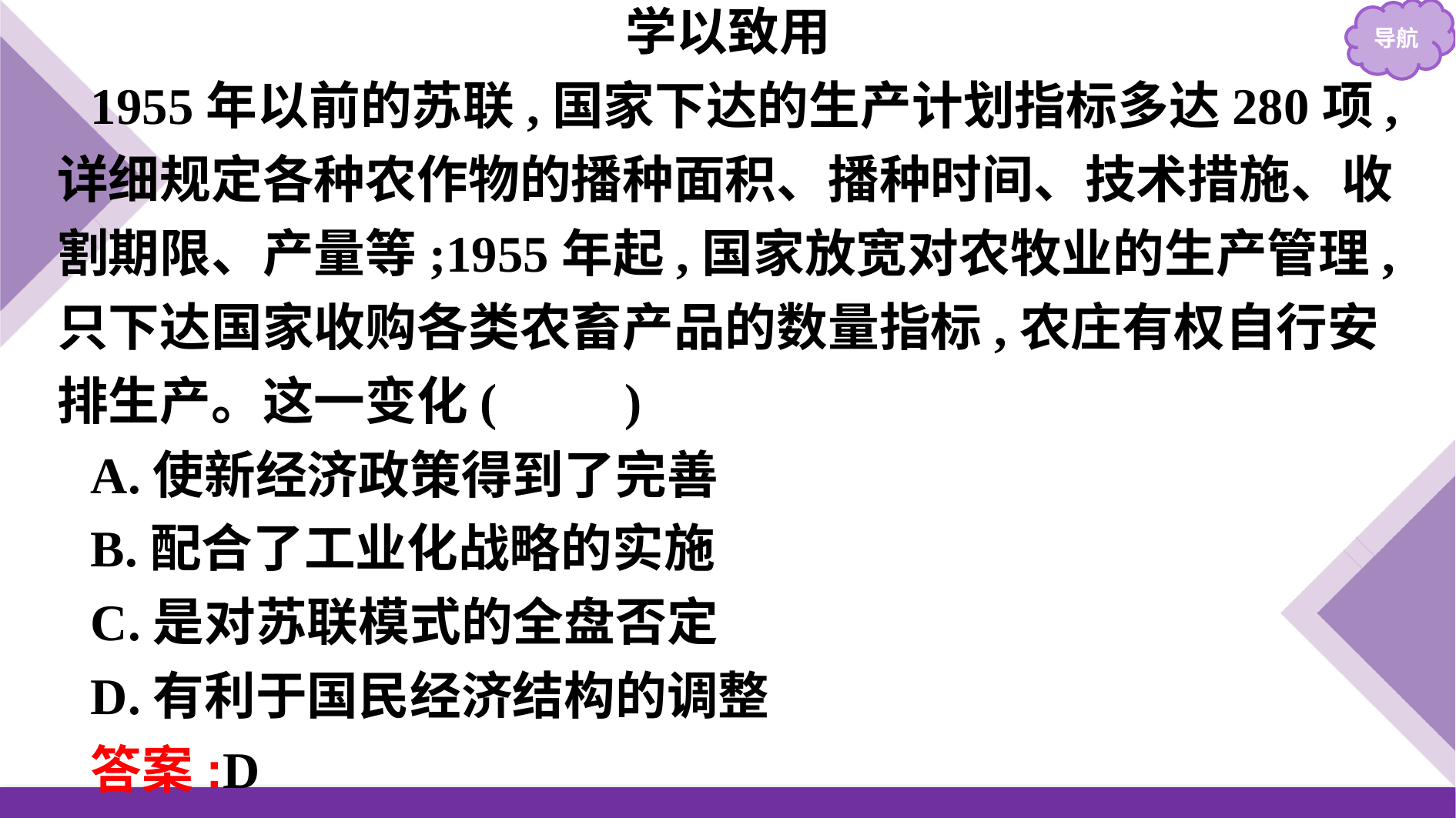

学以致用
1955年以前的苏联,国家下达的生产计划指标多达280项,详细规定各种农作物的播种面积、播种时间、技术措施、收割期限、产量等;1955年起,国家放宽对农牧业的生产管理,只下达国家收购各类农畜产品的数量指标,农庄有权自行安排生产。这一变化(　　)
A.使新经济政策得到了完善
B.配合了工业化战略的实施
C.是对苏联模式的全盘否定
D.有利于国民经济结构的调整
答案:D